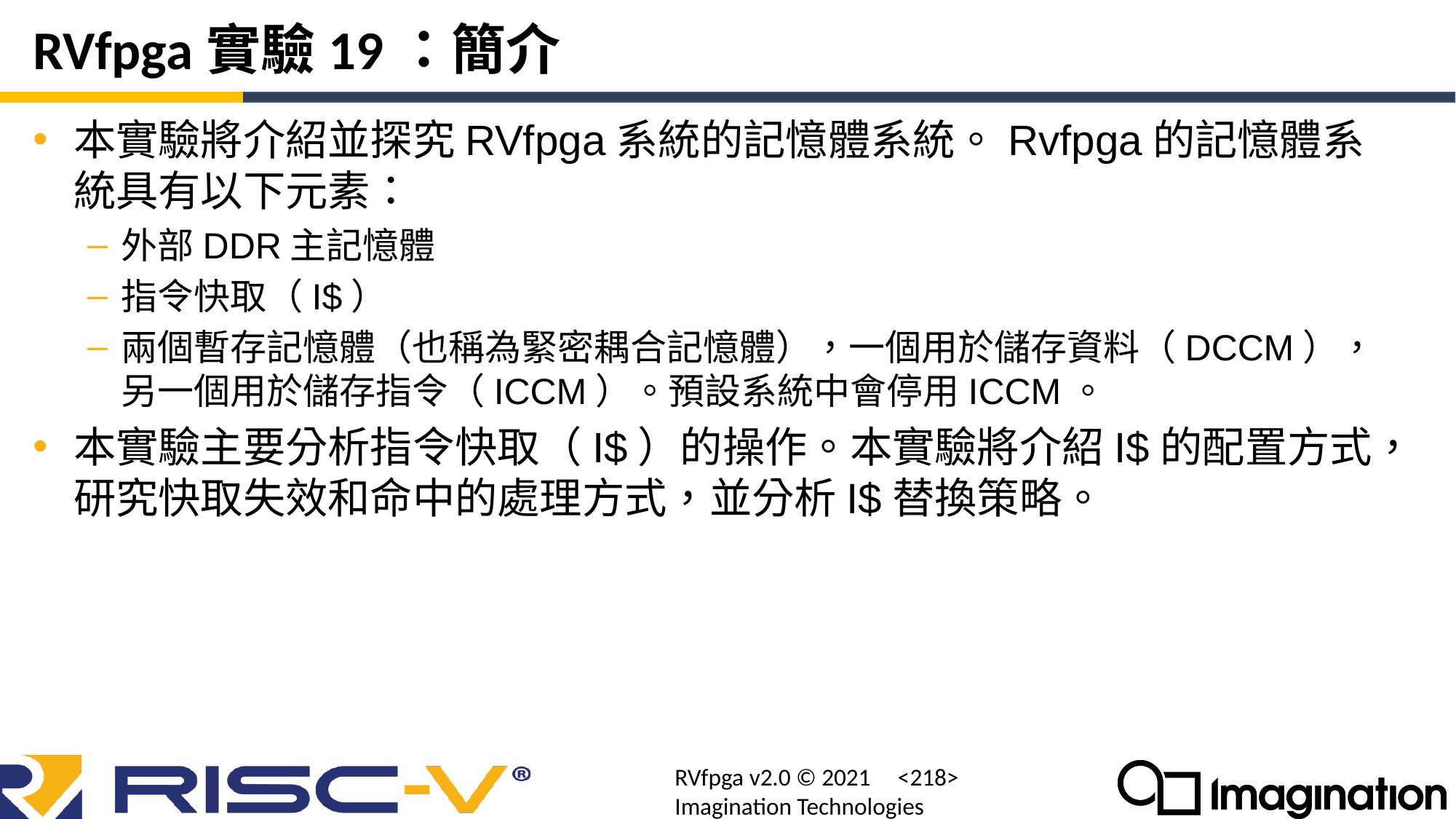

# RVfpga實驗19：簡介
本實驗將介紹並探究RVfpga系統的記憶體系統。Rvfpga的記憶體系統具有以下元素：
外部DDR主記憶體
指令快取（I$）
兩個暫存記憶體（也稱為緊密耦合記憶體），一個用於儲存資料（DCCM），另一個用於儲存指令（ICCM）。預設系統中會停用ICCM。
本實驗主要分析指令快取（I$）的操作。本實驗將介紹I$的配置方式，研究快取失效和命中的處理方式，並分析I$替換策略。